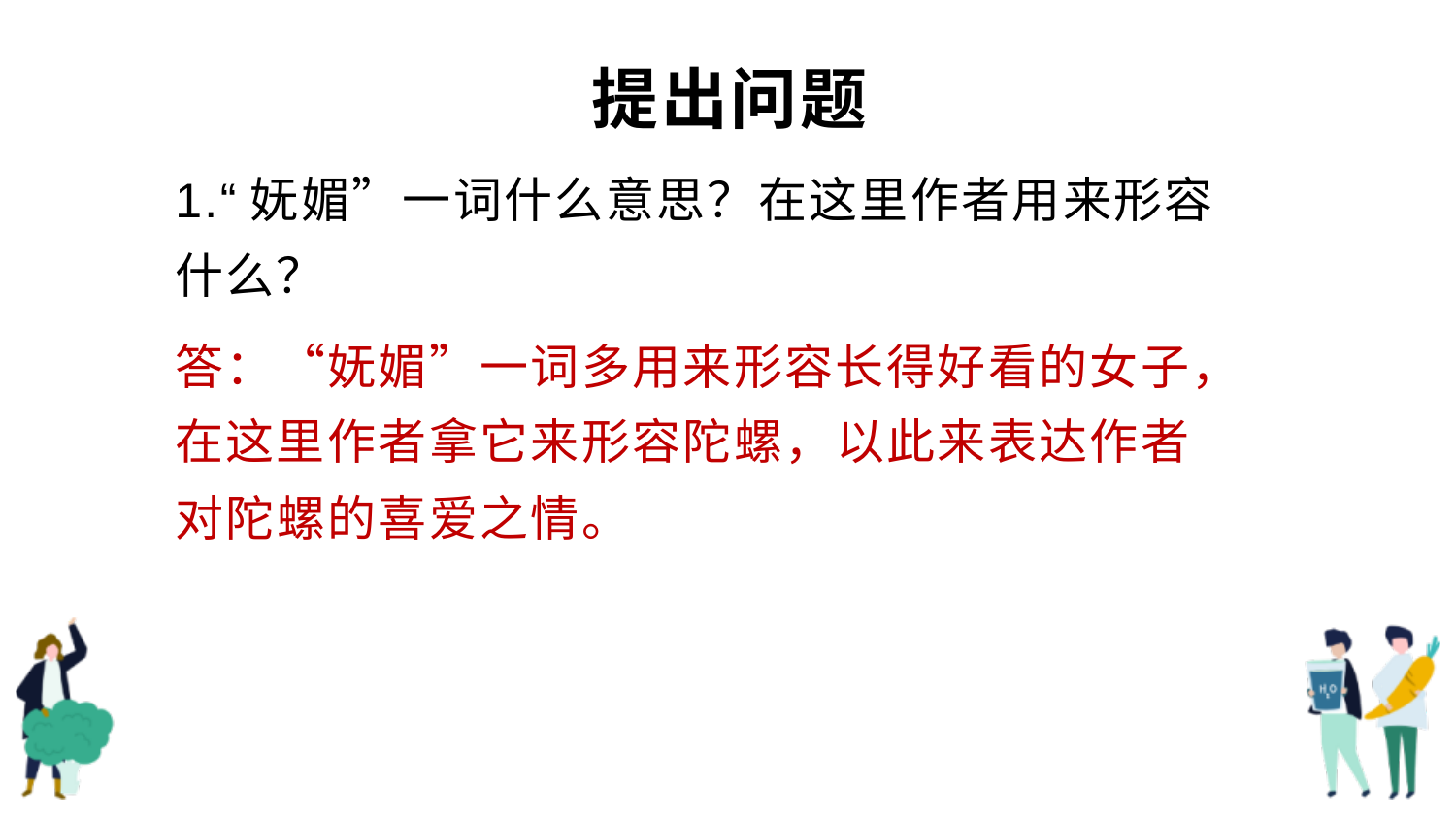

# 提出问题
1.“妩媚”一词什么意思？在这里作者用来形容什么？
答：“妩媚”一词多用来形容长得好看的女子，在这里作者拿它来形容陀螺，以此来表达作者对陀螺的喜爱之情。